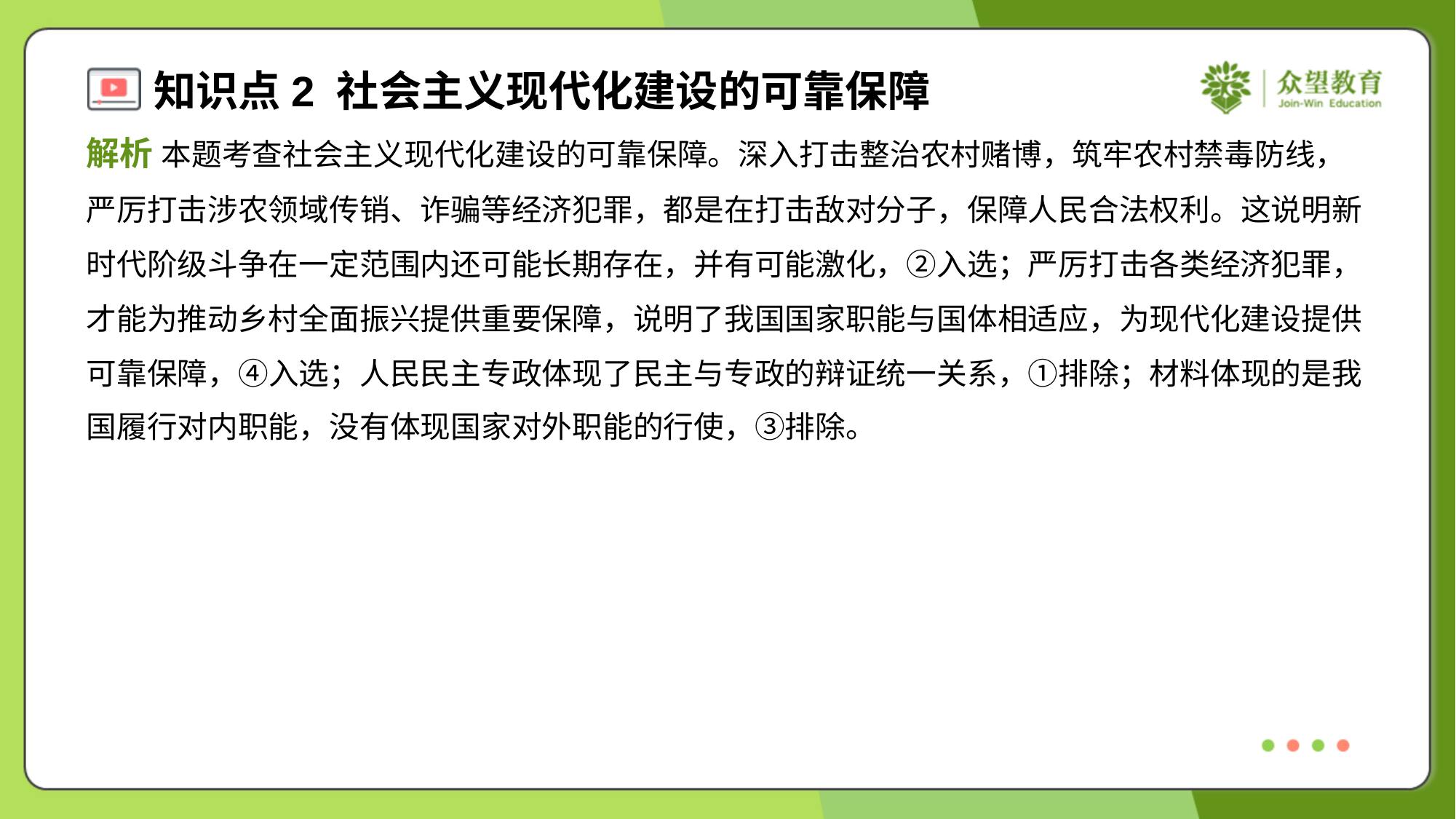

解析 本题考查社会主义现代化建设的可靠保障。深入打击整治农村赌博，筑牢农村禁毒防线，
严厉打击涉农领域传销、诈骗等经济犯罪，都是在打击敌对分子，保障人民合法权利。这说明新
时代阶级斗争在一定范围内还可能长期存在，并有可能激化，②入选；严厉打击各类经济犯罪，
才能为推动乡村全面振兴提供重要保障，说明了我国国家职能与国体相适应，为现代化建设提供
可靠保障，④入选；人民民主专政体现了民主与专政的辩证统一关系，①排除；材料体现的是我
国履行对内职能，没有体现国家对外职能的行使，③排除。